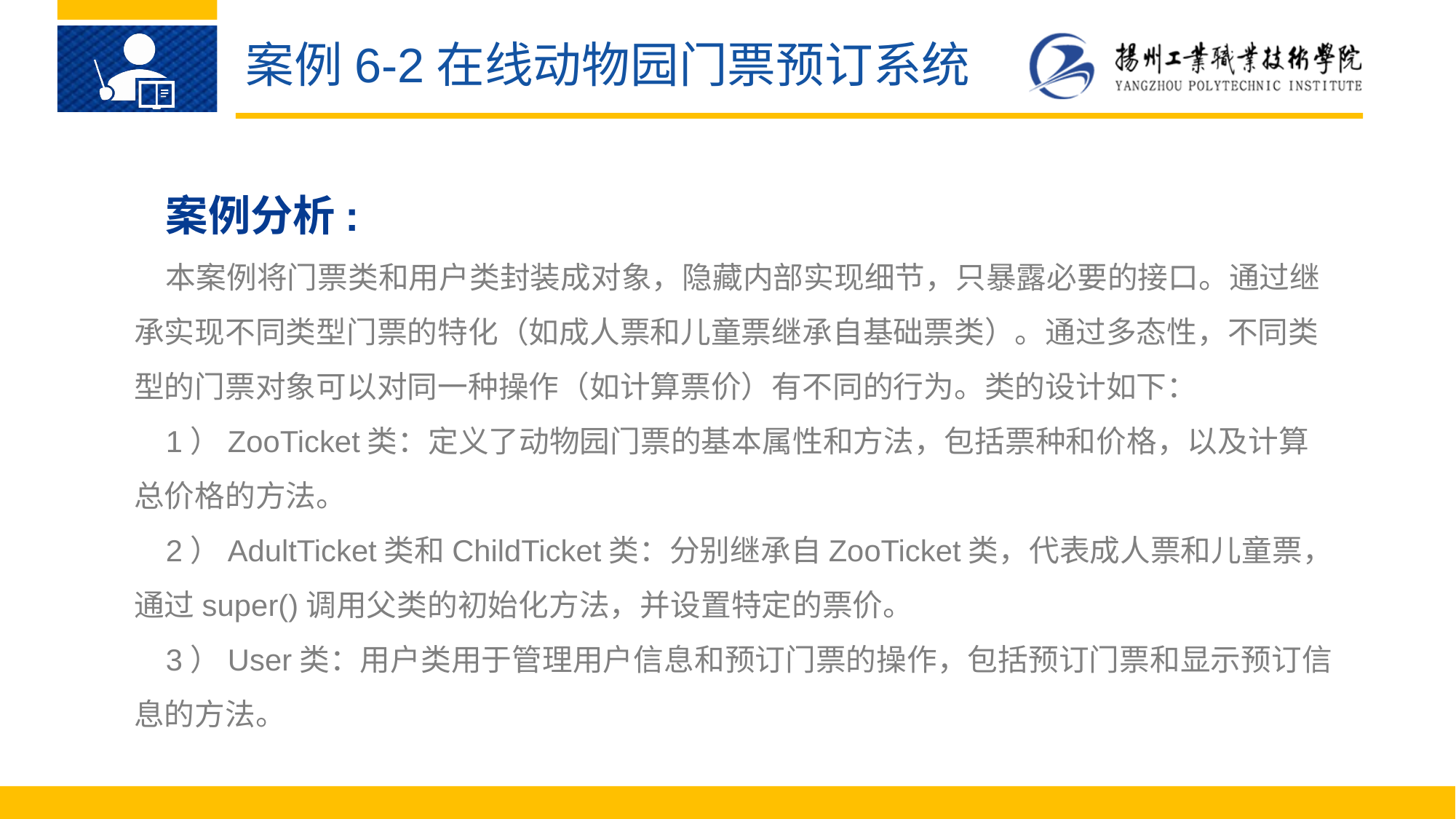

案例6-2在线动物园门票预订系统
案例分析:
本案例将门票类和用户类封装成对象，隐藏内部实现细节，只暴露必要的接口。通过继承实现不同类型门票的特化（如成人票和儿童票继承自基础票类）。通过多态性，不同类型的门票对象可以对同一种操作（如计算票价）有不同的行为。类的设计如下：
1）ZooTicket类：定义了动物园门票的基本属性和方法，包括票种和价格，以及计算总价格的方法。
2）AdultTicket类和ChildTicket类：分别继承自ZooTicket类，代表成人票和儿童票，通过super()调用父类的初始化方法，并设置特定的票价。
3）User类：用户类用于管理用户信息和预订门票的操作，包括预订门票和显示预订信息的方法。